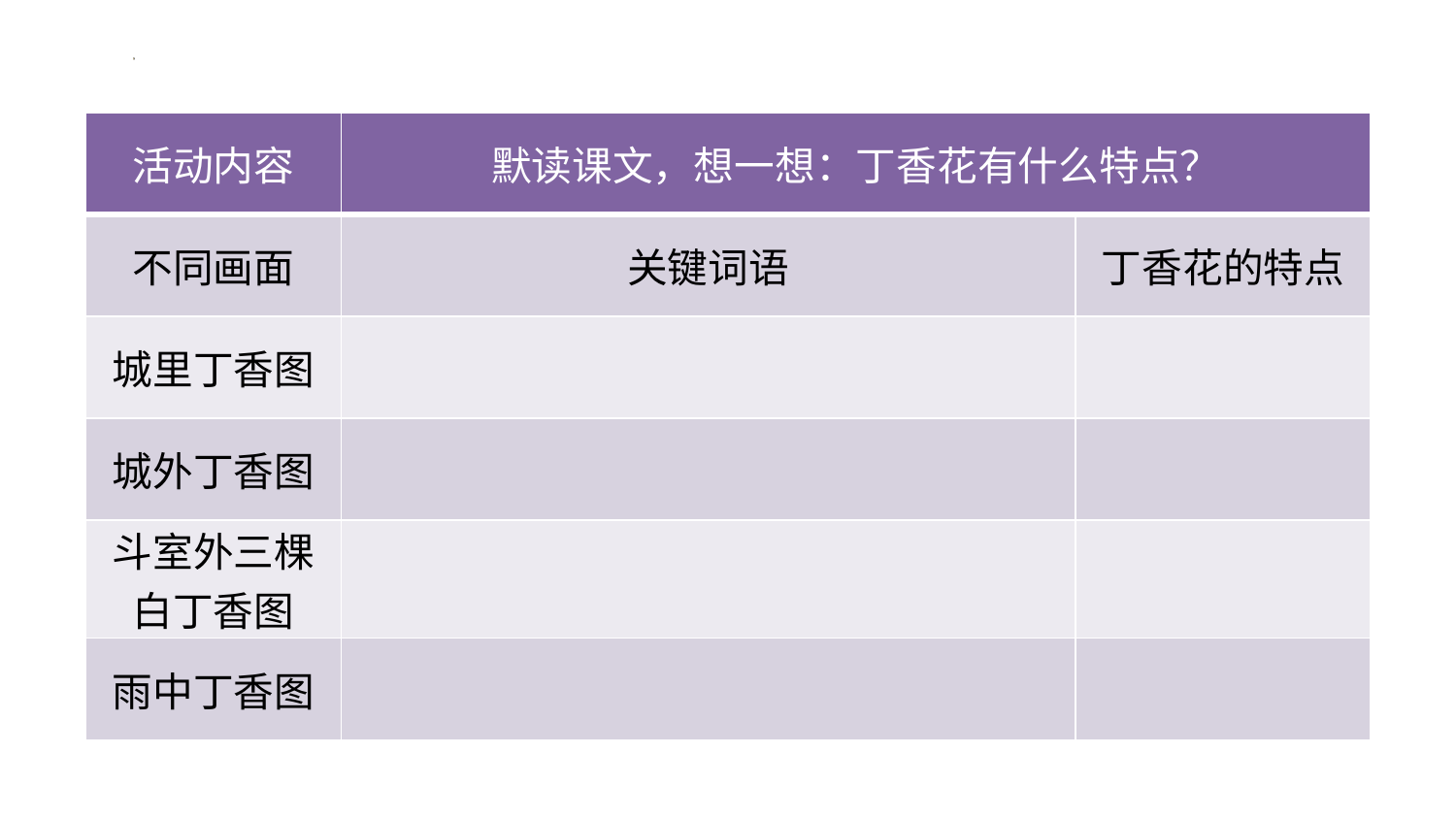

| 活动内容 | 默读课文，想一想：丁香花有什么特点？ |  |
| --- | --- | --- |
| 不同画面 | 关键词语 | 丁香花的特点 |
| 城里丁香图 |  |  |
| 城外丁香图 |  |  |
| 斗室外三棵白丁香图 |  |  |
| 雨中丁香图 |  |  |